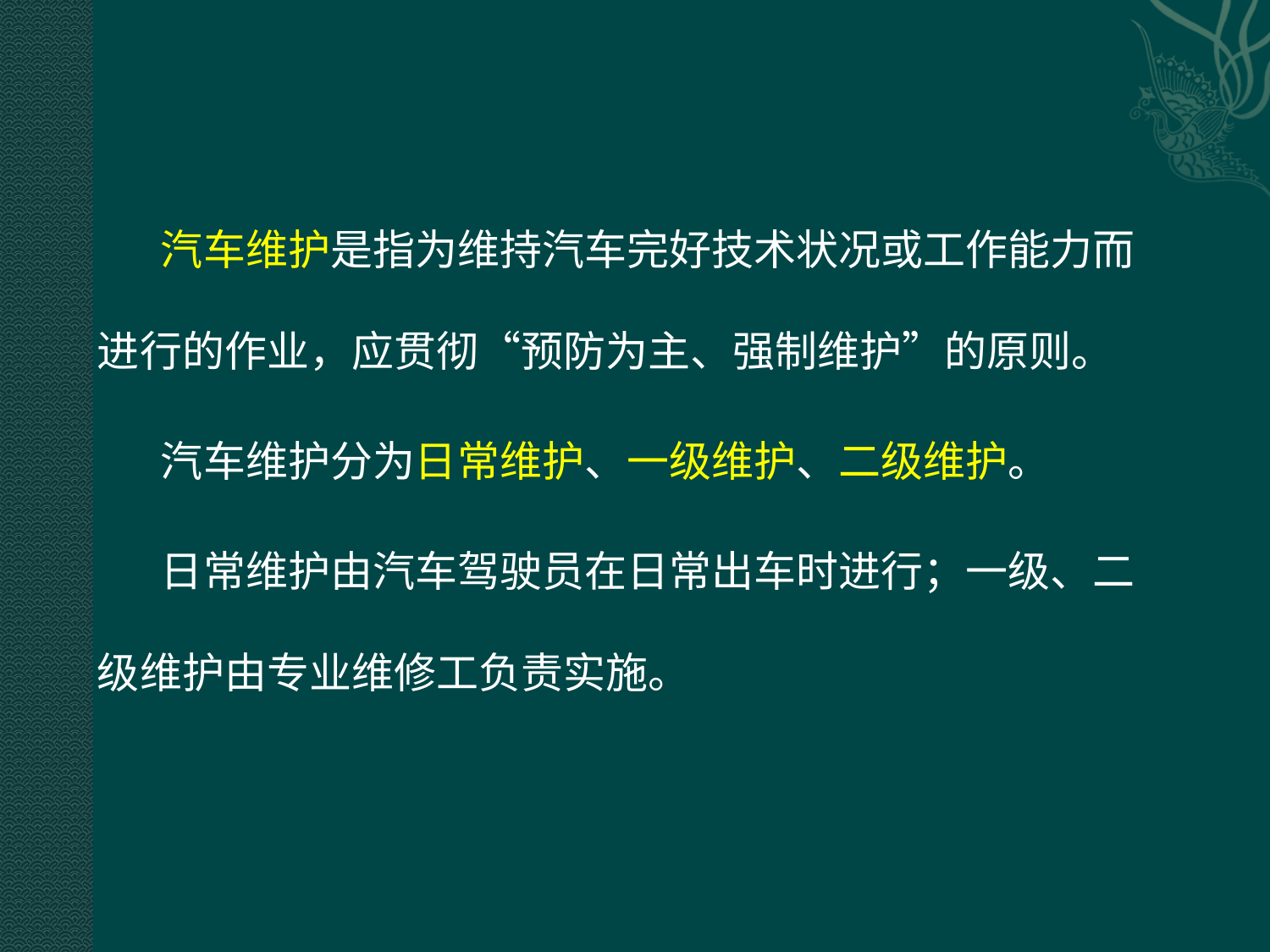

汽车维护是指为维持汽车完好技术状况或工作能力而进行的作业，应贯彻“预防为主、强制维护”的原则。
汽车维护分为日常维护、一级维护、二级维护。
日常维护由汽车驾驶员在日常出车时进行；一级、二级维护由专业维修工负责实施。